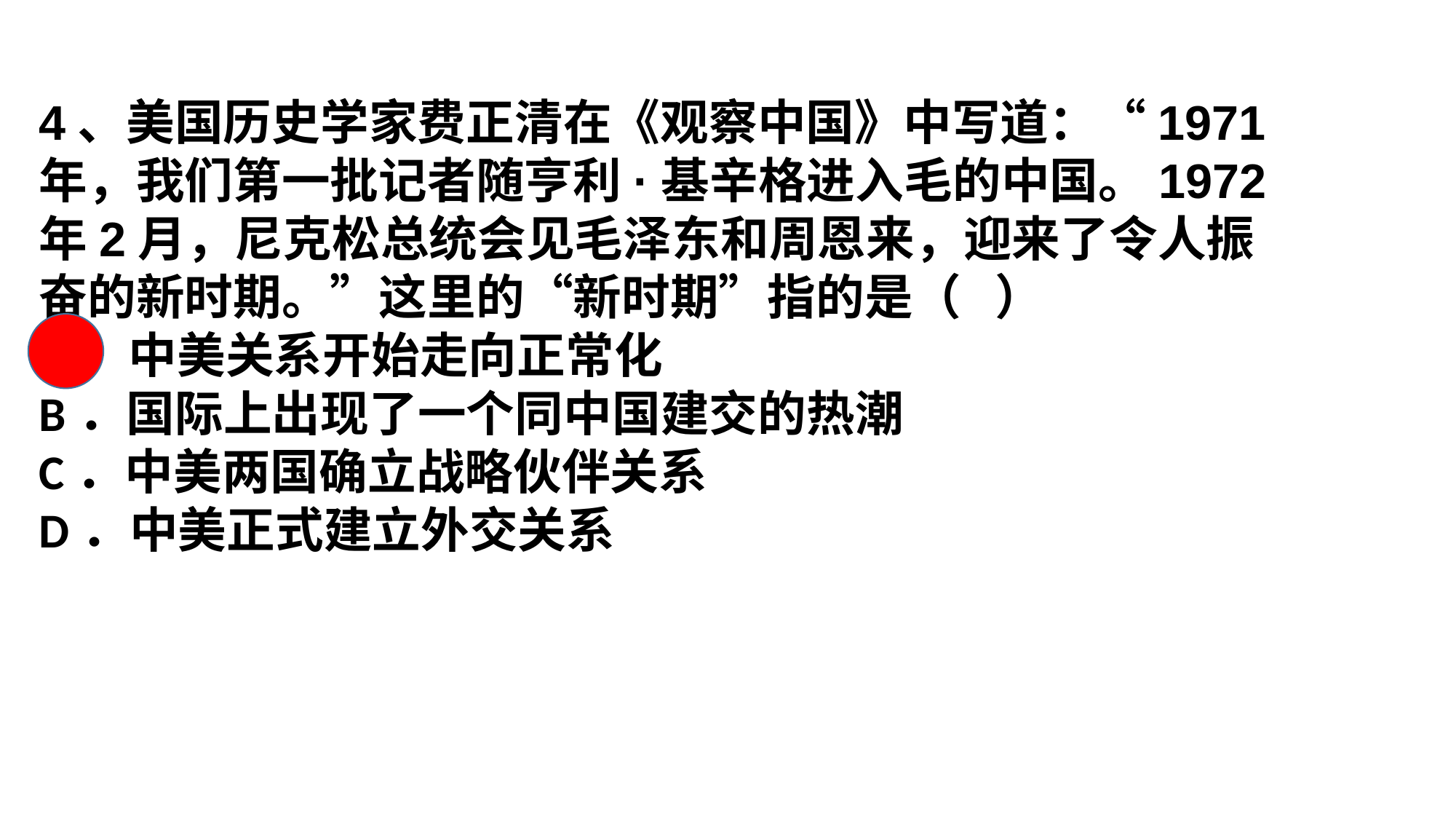

4、美国历史学家费正清在《观察中国》中写道：“1971年，我们第一批记者随亨利·基辛格进入毛的中国。1972年2月，尼克松总统会见毛泽东和周恩来，迎来了令人振奋的新时期。”这里的“新时期”指的是（   ）
A．中美关系开始走向正常化
B．国际上出现了一个同中国建交的热潮
C．中美两国确立战略伙伴关系
D．中美正式建立外交关系